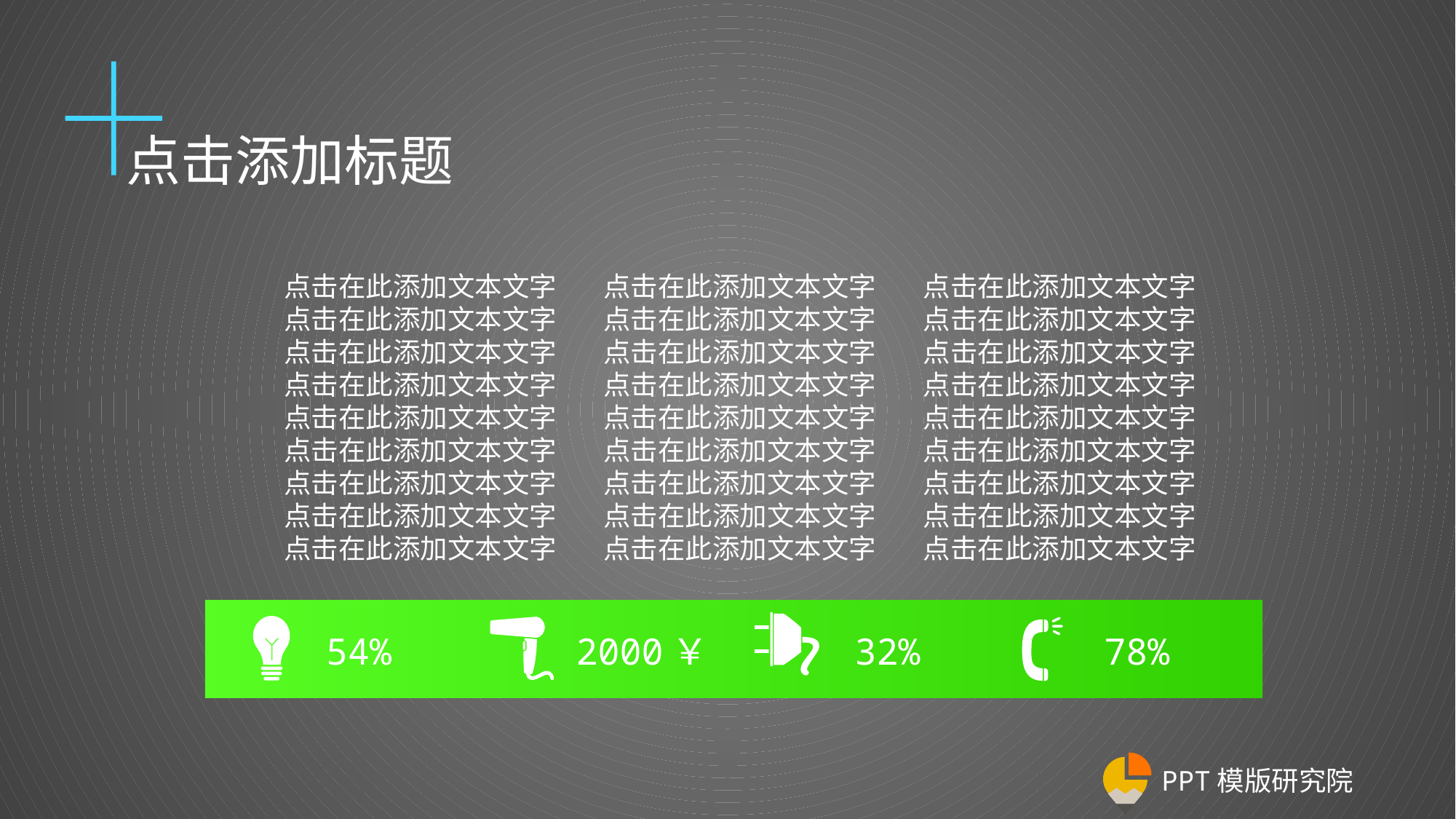

点击添加标题
点击在此添加文本文字
点击在此添加文本文字
点击在此添加文本文字
点击在此添加文本文字
点击在此添加文本文字
点击在此添加文本文字
点击在此添加文本文字
点击在此添加文本文字
点击在此添加文本文字
点击在此添加文本文字
点击在此添加文本文字
点击在此添加文本文字
点击在此添加文本文字
点击在此添加文本文字
点击在此添加文本文字
点击在此添加文本文字
点击在此添加文本文字
点击在此添加文本文字
点击在此添加文本文字
点击在此添加文本文字
点击在此添加文本文字
点击在此添加文本文字
点击在此添加文本文字
点击在此添加文本文字
点击在此添加文本文字
点击在此添加文本文字
点击在此添加文本文字

54%
2000￥
32%
78%